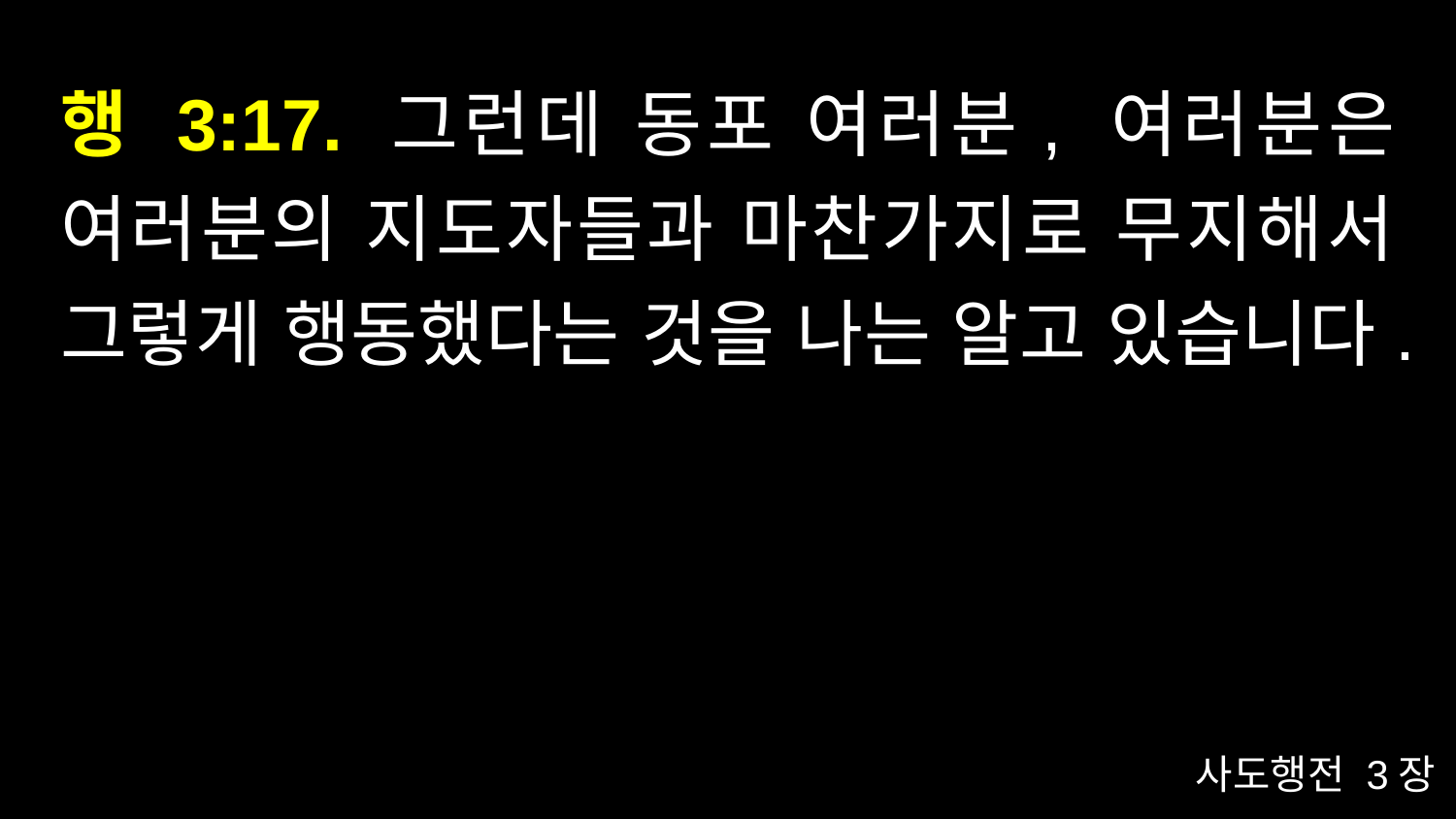

# 행 3:17. 그런데 동포 여러분, 여러분은 여러분의 지도자들과 마찬가지로 무지해서 그렇게 행동했다는 것을 나는 알고 있습니다.
사도행전 3장